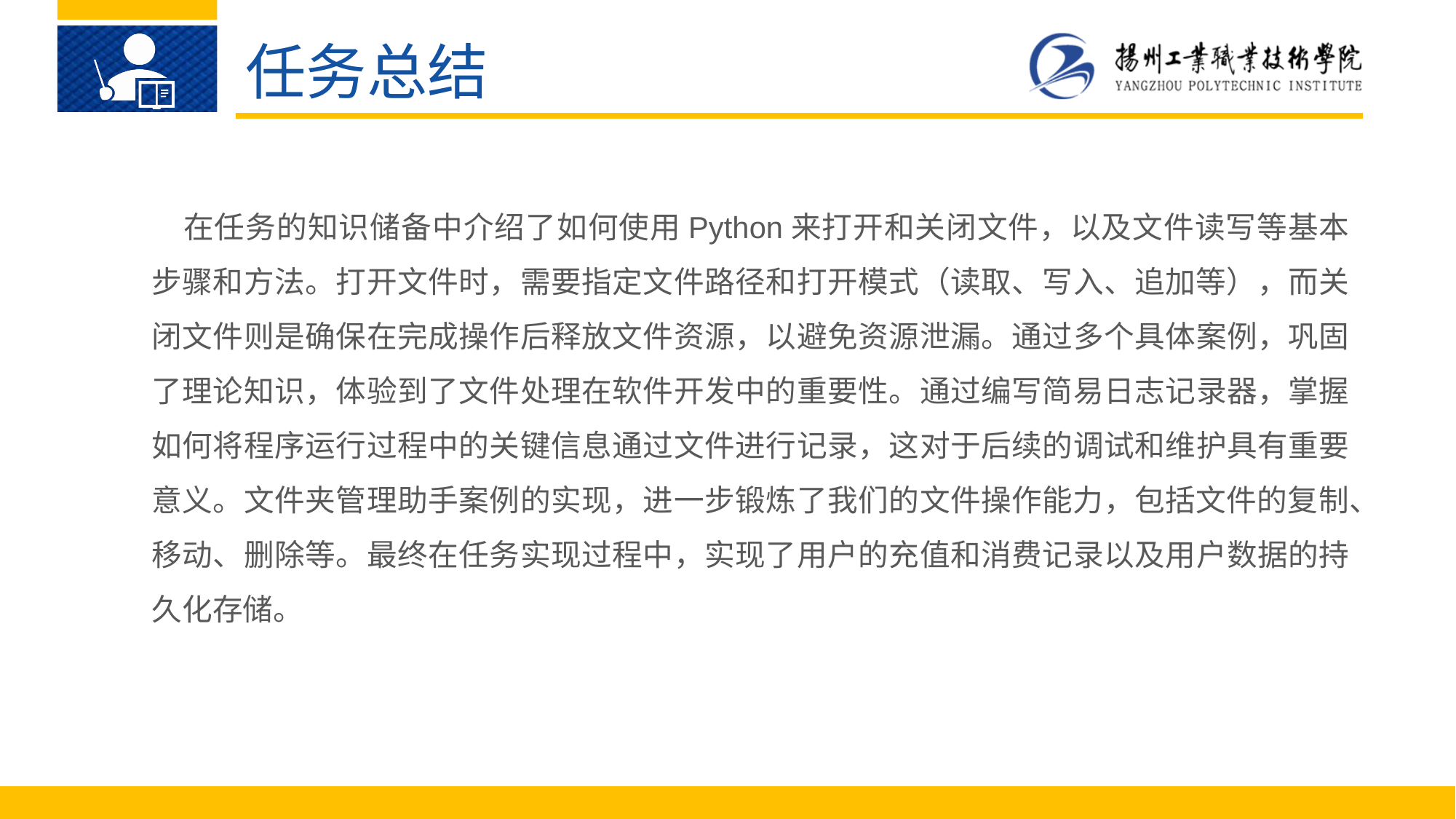

任务总结
在任务的知识储备中介绍了如何使用Python来打开和关闭文件，以及文件读写等基本步骤和方法。打开文件时，需要指定文件路径和打开模式（读取、写入、追加等），而关闭文件则是确保在完成操作后释放文件资源，以避免资源泄漏。通过多个具体案例，巩固了理论知识，体验到了文件处理在软件开发中的重要性。通过编写简易日志记录器，掌握如何将程序运行过程中的关键信息通过文件进行记录，这对于后续的调试和维护具有重要意义。文件夹管理助手案例的实现，进一步锻炼了我们的文件操作能力，包括文件的复制、移动、删除等。最终在任务实现过程中，实现了用户的充值和消费记录以及用户数据的持久化存储。